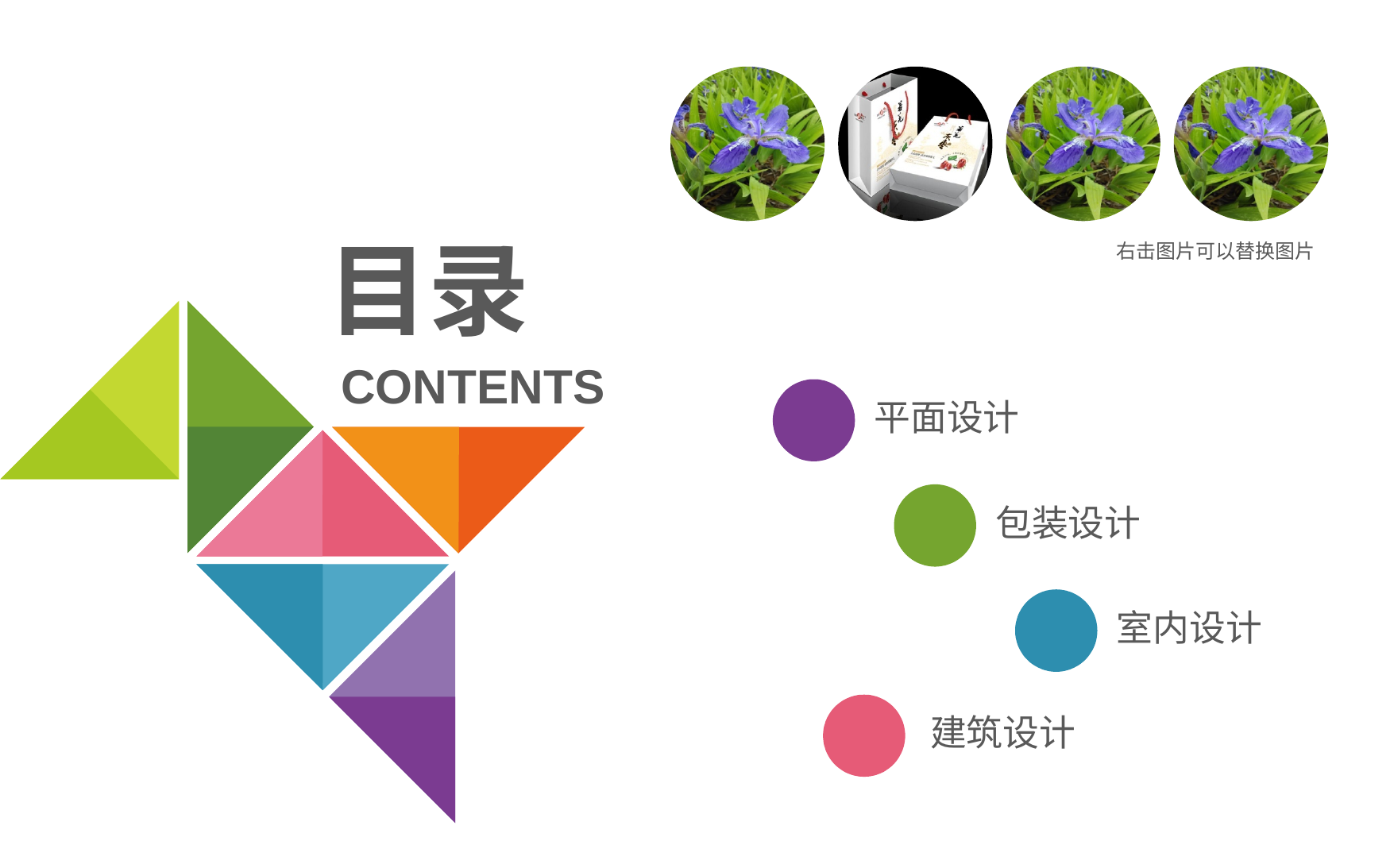

目录
右击图片可以替换图片

CONTENTS

平面设计

包装设计

室内设计

建筑设计